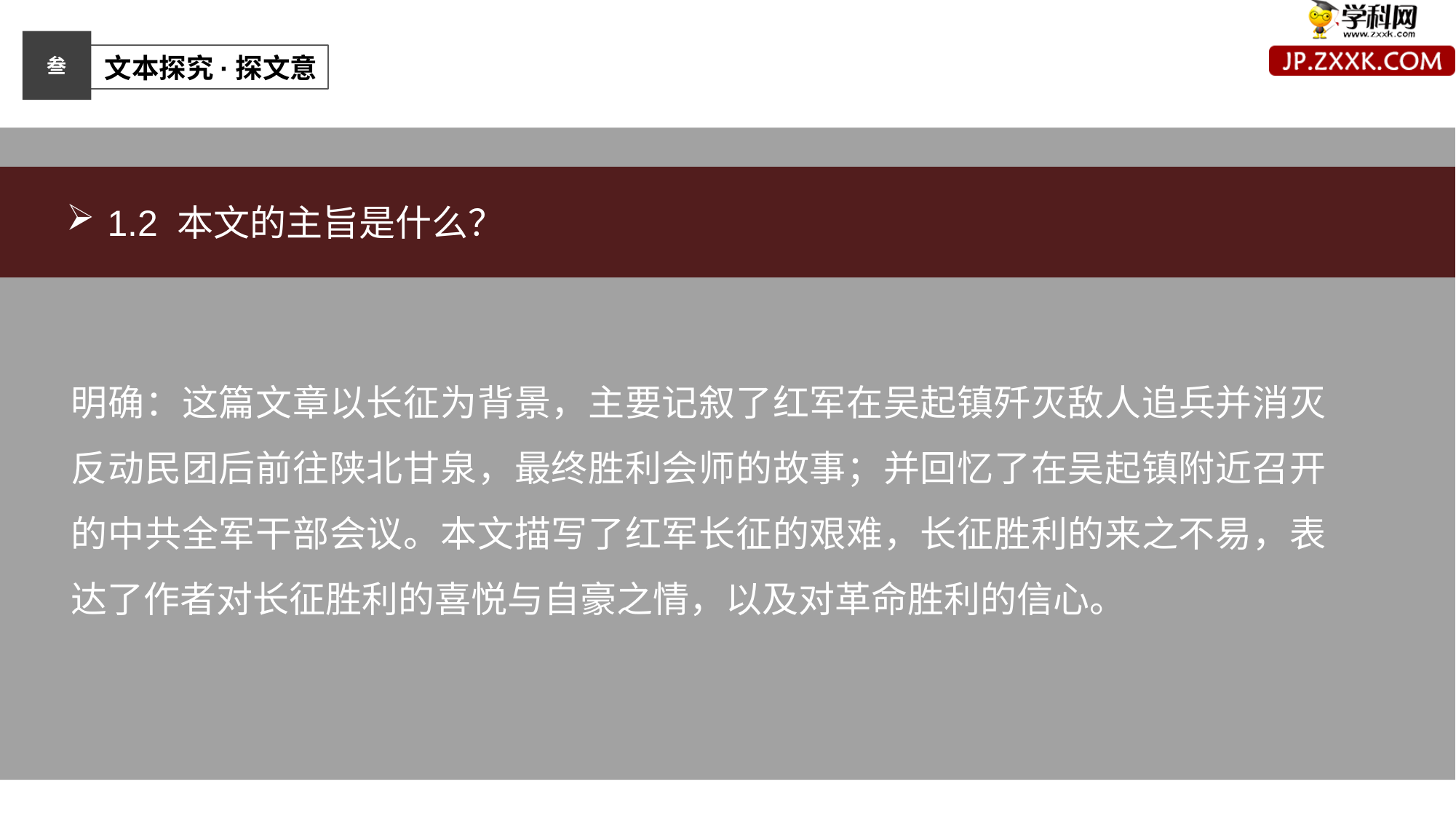

叁
  文本探究·探文意

1.2 本文的主旨是什么？
明确：这篇文章以长征为背景，主要记叙了红军在吴起镇歼灭敌人追兵并消灭反动民团后前往陕北甘泉，最终胜利会师的故事；并回忆了在吴起镇附近召开的中共全军干部会议。本文描写了红军长征的艰难，长征胜利的来之不易，表达了作者对长征胜利的喜悦与自豪之情，以及对革命胜利的信心。